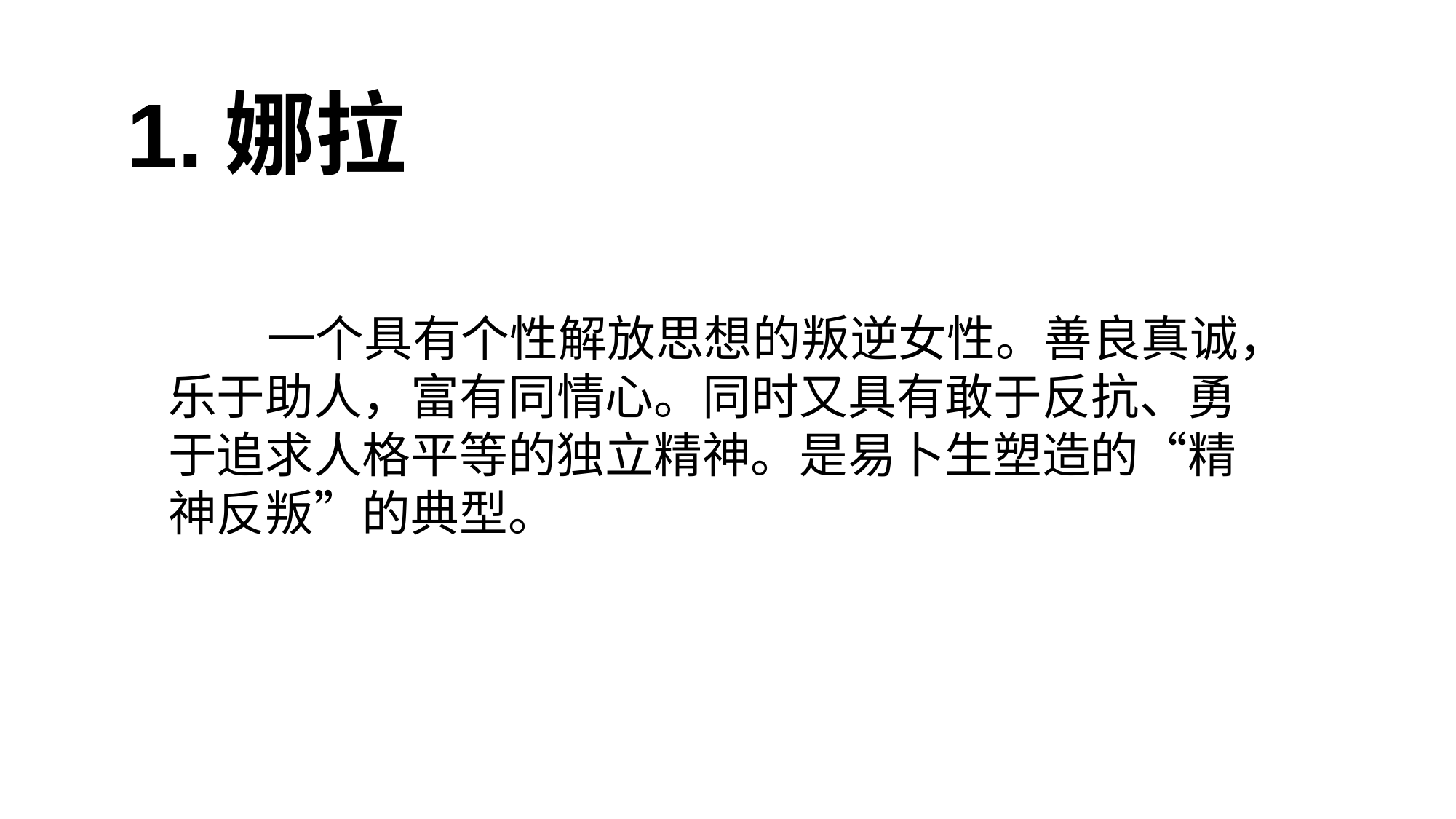

1.娜拉
        一个具有个性解放思想的叛逆女性。善良真诚，乐于助人，富有同情心。同时又具有敢于反抗、勇于追求人格平等的独立精神。是易卜生塑造的“精神反叛”的典型。